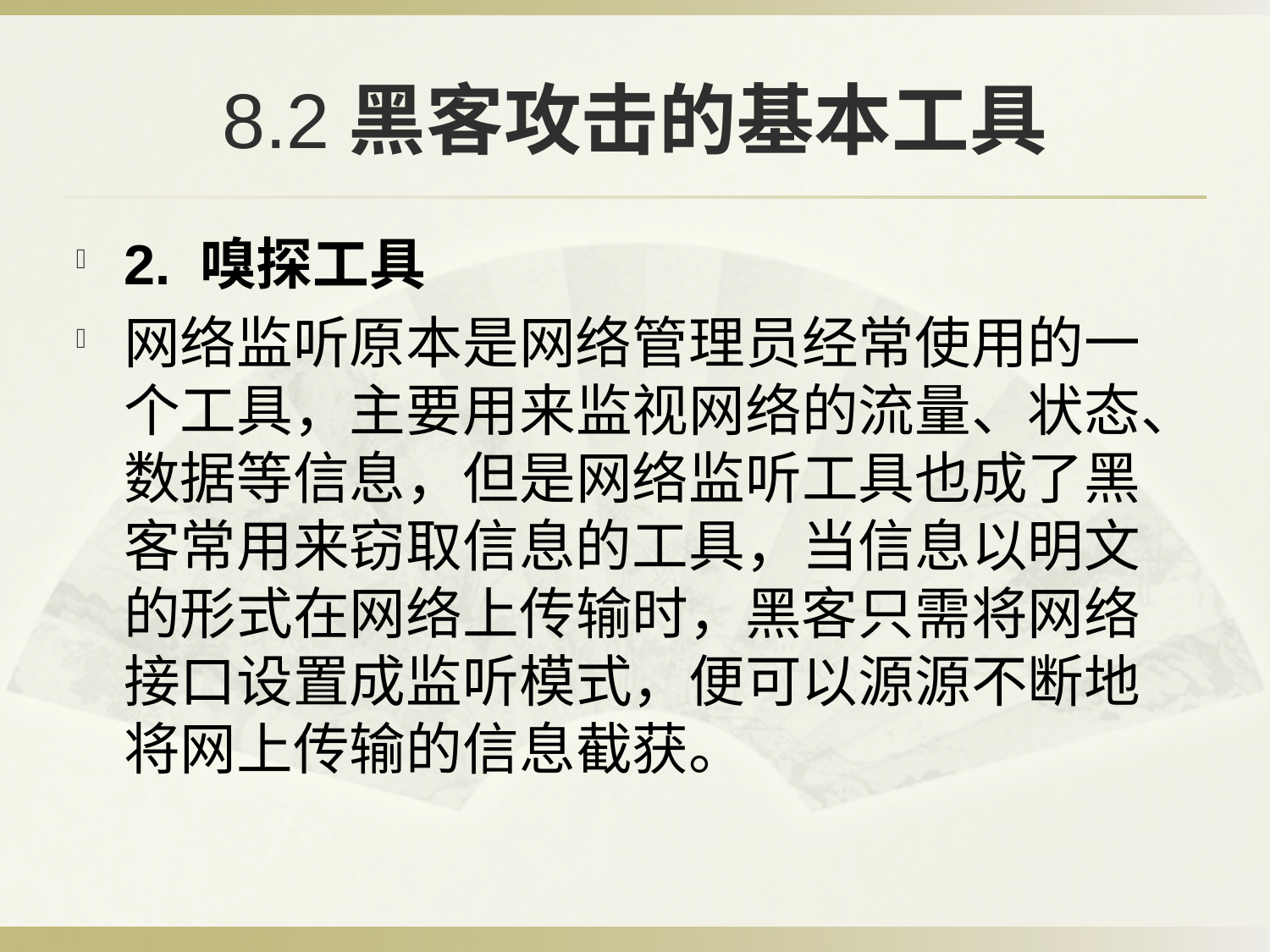

# 8.2黑客攻击的基本工具
2. 嗅探工具
网络监听原本是网络管理员经常使用的一个工具，主要用来监视网络的流量、状态、数据等信息，但是网络监听工具也成了黑客常用来窃取信息的工具，当信息以明文的形式在网络上传输时，黑客只需将网络接口设置成监听模式，便可以源源不断地将网上传输的信息截获。